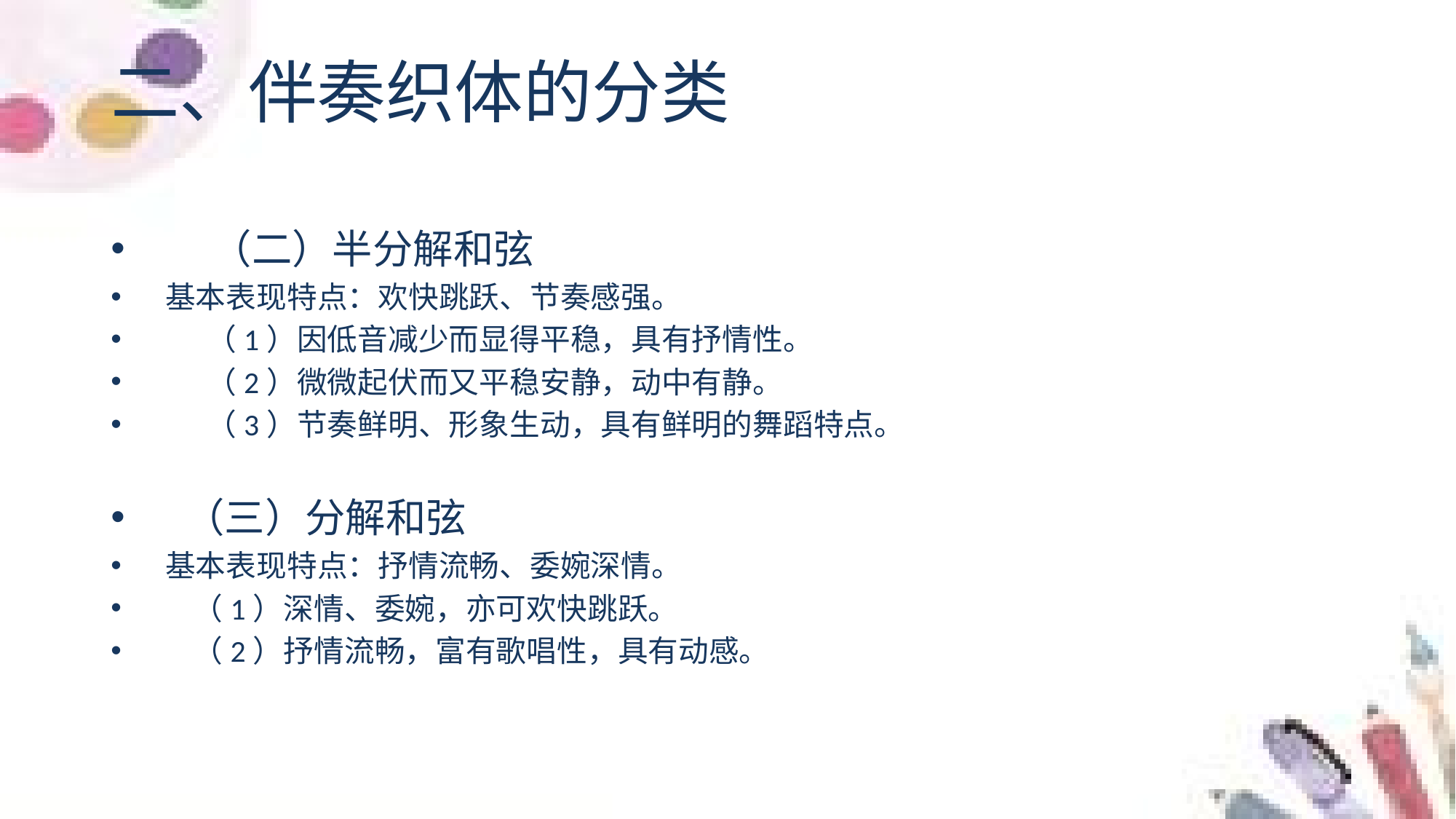

# 二、伴奏织体的分类
    （二）半分解和弦
基本表现特点：欢快跳跃、节奏感强。
     （1）因低音减少而显得平稳，具有抒情性。
     （2）微微起伏而又平稳安静，动中有静。
     （3）节奏鲜明、形象生动，具有鲜明的舞蹈特点。

 （三）分解和弦
基本表现特点：抒情流畅、委婉深情。
   （1）深情、委婉，亦可欢快跳跃。
   （2）抒情流畅，富有歌唱性，具有动感。